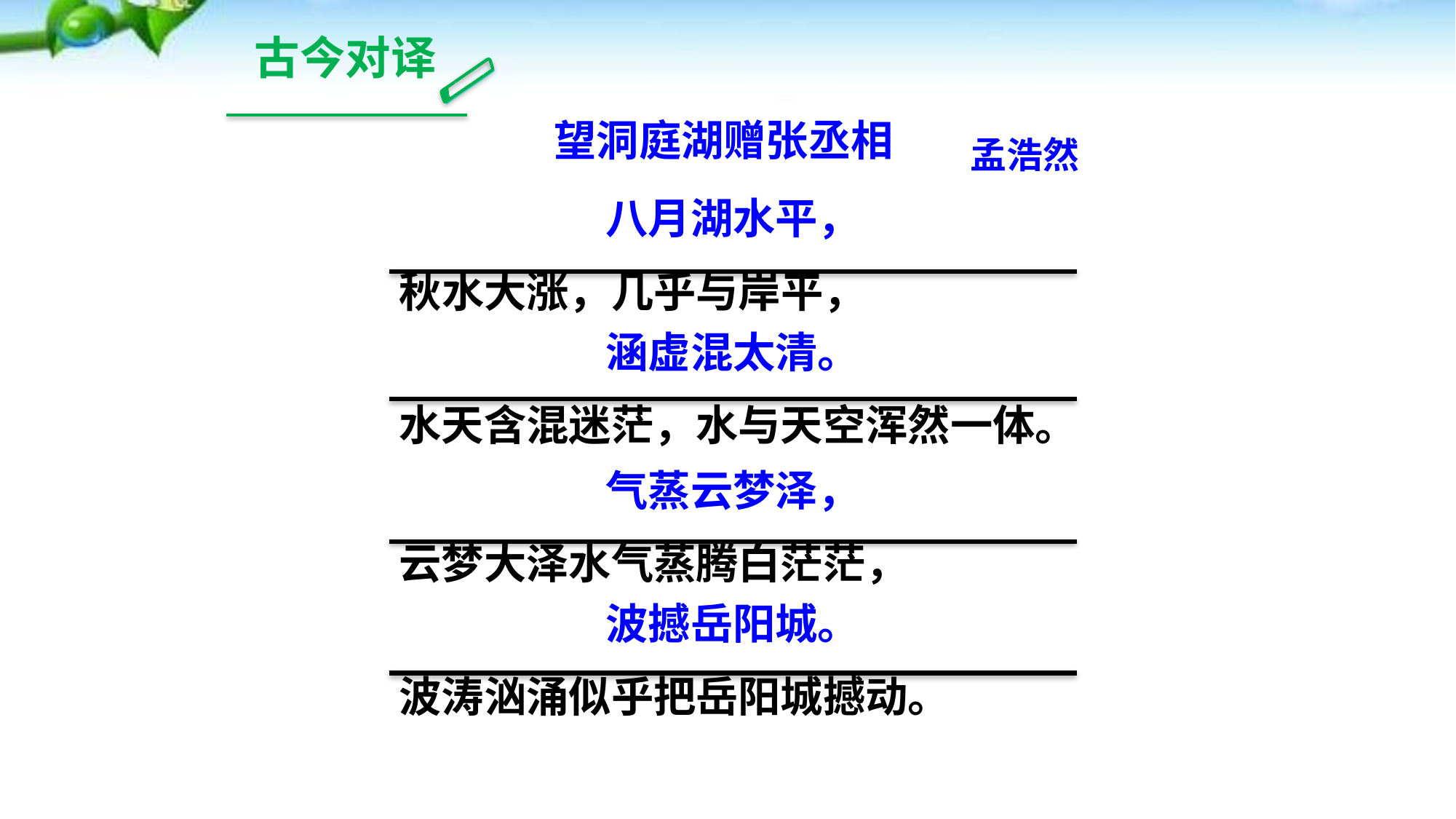

古今对译

望洞庭湖赠张丞相
孟浩然
八月湖水平，
秋水大涨，几乎与岸平，
涵虚混太清。
水天含混迷茫，水与天空浑然一体。
气蒸云梦泽，
云梦大泽水气蒸腾白茫茫，
波撼岳阳城。
波涛汹涌似乎把岳阳城撼动。